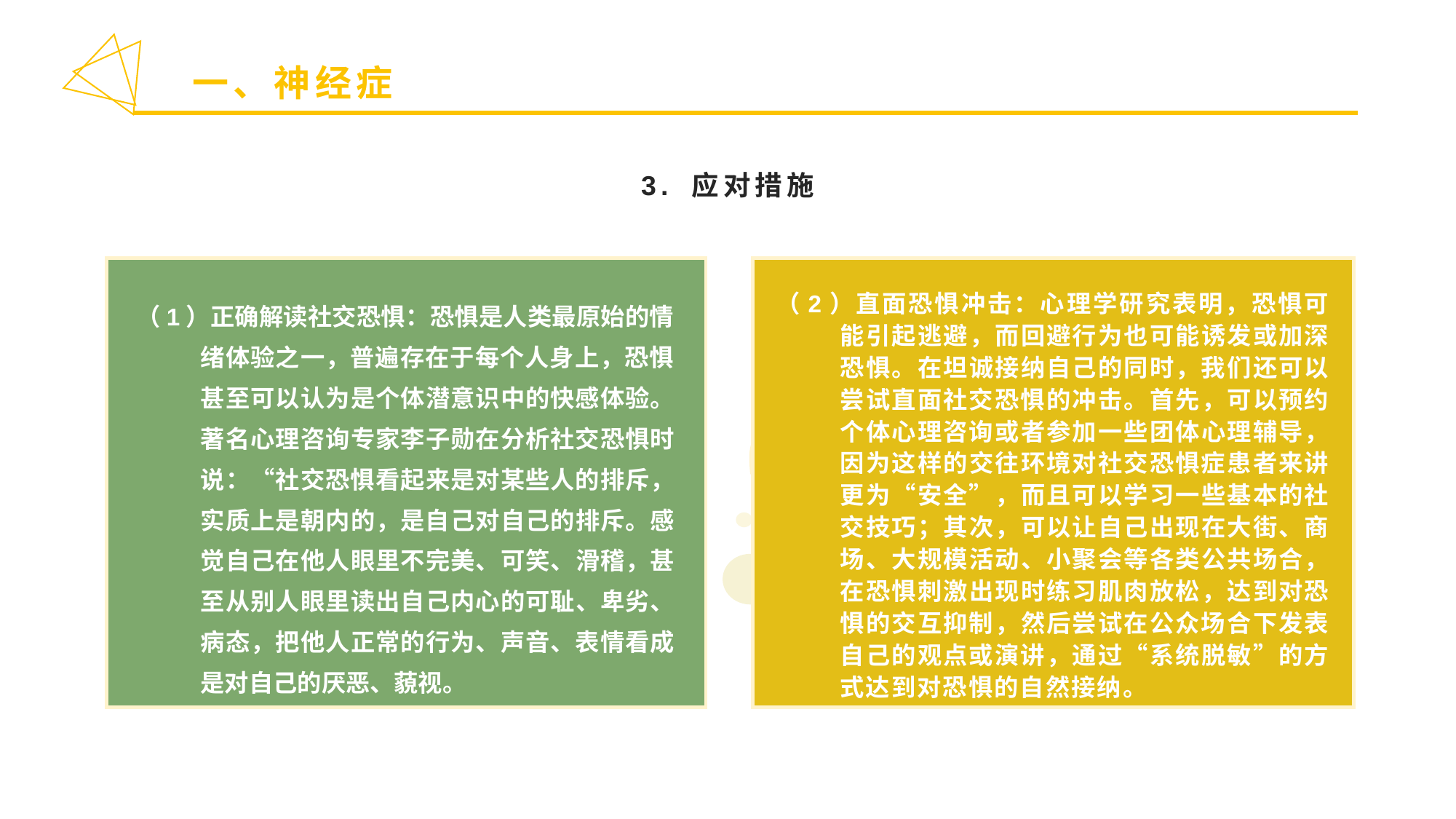

一、神经症
3. 应对措施

（2）直面恐惧冲击：心理学研究表明，恐惧可能引起逃避，而回避行为也可能诱发或加深恐惧。在坦诚接纳自己的同时，我们还可以尝试直面社交恐惧的冲击。首先，可以预约个体心理咨询或者参加一些团体心理辅导，因为这样的交往环境对社交恐惧症患者来讲更为“安全”，而且可以学习一些基本的社交技巧；其次，可以让自己出现在大街、商场、大规模活动、小聚会等各类公共场合，在恐惧刺激出现时练习肌肉放松，达到对恐惧的交互抑制，然后尝试在公众场合下发表自己的观点或演讲，通过“系统脱敏”的方式达到对恐惧的自然接纳。
（1）正确解读社交恐惧：恐惧是人类最原始的情绪体验之一，普遍存在于每个人身上，恐惧甚至可以认为是个体潜意识中的快感体验。著名心理咨询专家李子勋在分析社交恐惧时说：“社交恐惧看起来是对某些人的排斥，实质上是朝内的，是自己对自己的排斥。感觉自己在他人眼里不完美、可笑、滑稽，甚至从别人眼里读出自己内心的可耻、卑劣、病态，把他人正常的行为、声音、表情看成是对自己的厌恶、藐视。